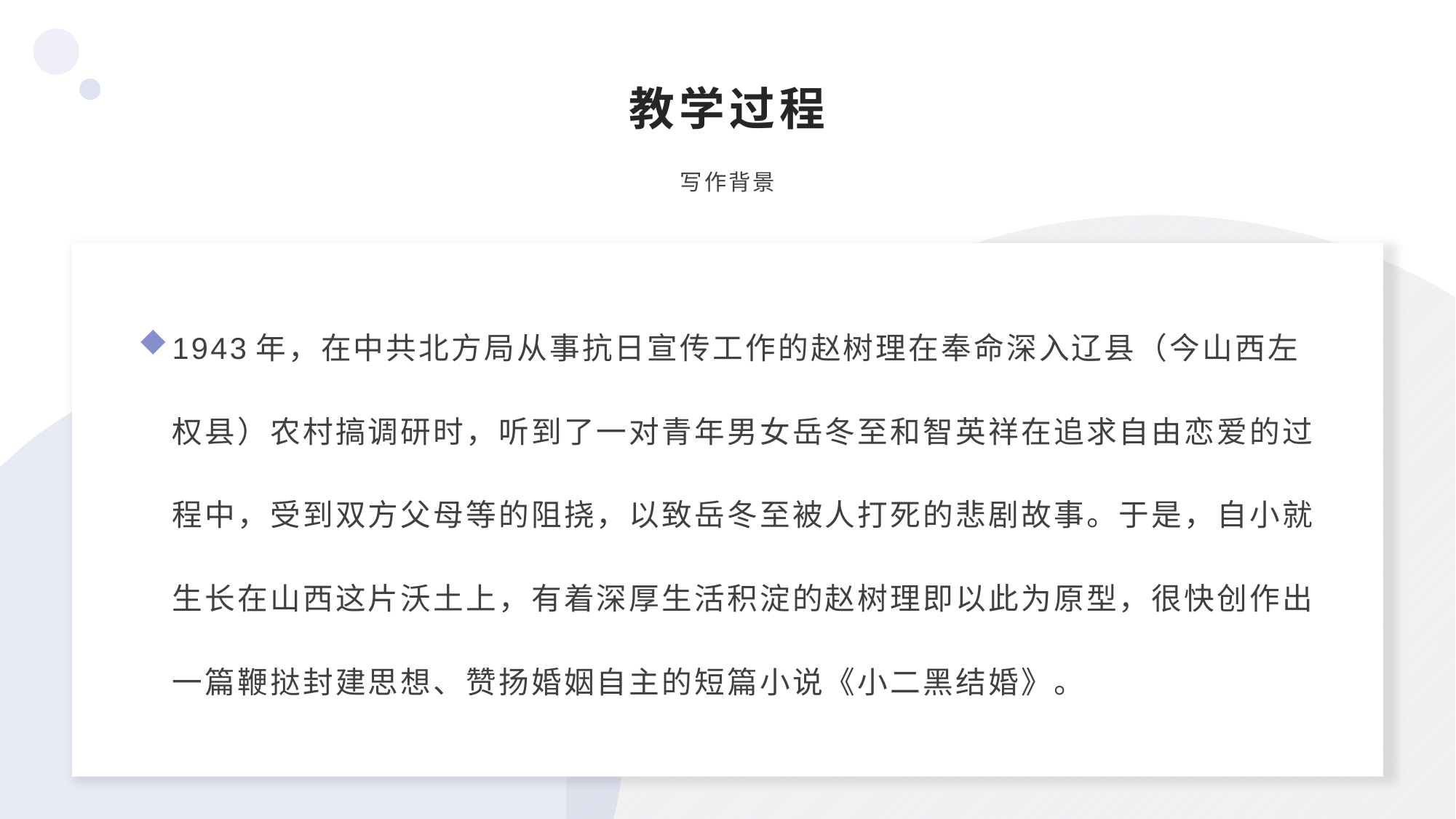

教学过程

写作背景

1943年，在中共北方局从事抗日宣传工作的赵树理在奉命深入辽县（今山西左权县）农村搞调研时，听到了一对青年男女岳冬至和智英祥在追求自由恋爱的过程中，受到双方父母等的阻挠，以致岳冬至被人打死的悲剧故事。于是，自小就生长在山西这片沃土上，有着深厚生活积淀的赵树理即以此为原型，很快创作出一篇鞭挞封建思想、赞扬婚姻自主的短篇小说《小二黑结婚》。